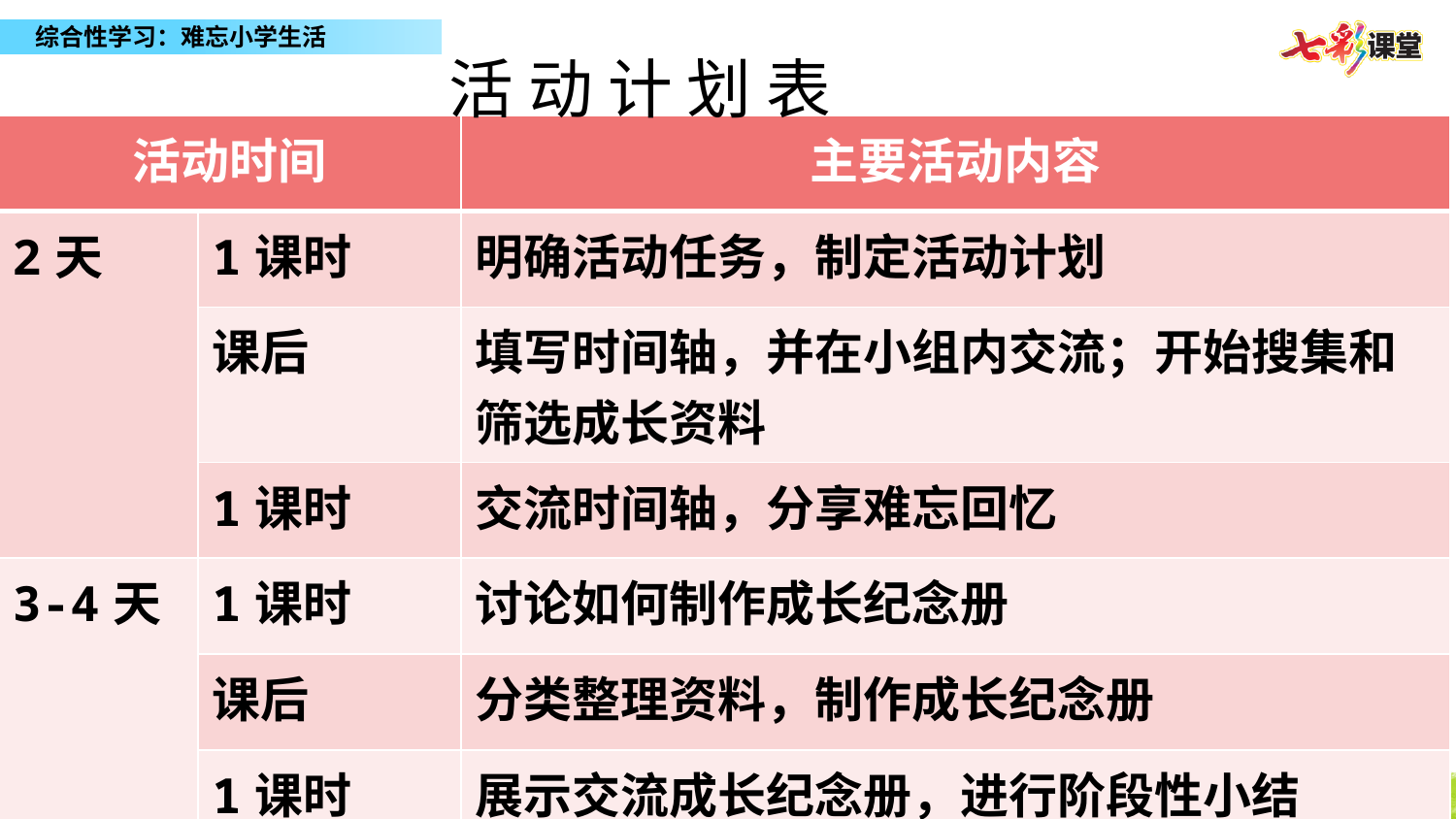

活 动 计 划 表
| 活动时间 |  | 主要活动内容 |
| --- | --- | --- |
| 2天 | 1课时 | 明确活动任务，制定活动计划 |
|  | 课后 | 填写时间轴，并在小组内交流；开始搜集和筛选成长资料 |
|  | 1课时 | 交流时间轴，分享难忘回忆 |
| 3-4天 | 1课时 | 讨论如何制作成长纪念册 |
|  | 课后 | 分类整理资料，制作成长纪念册 |
|  | 1课时 | 展示交流成长纪念册，进行阶段性小结 |